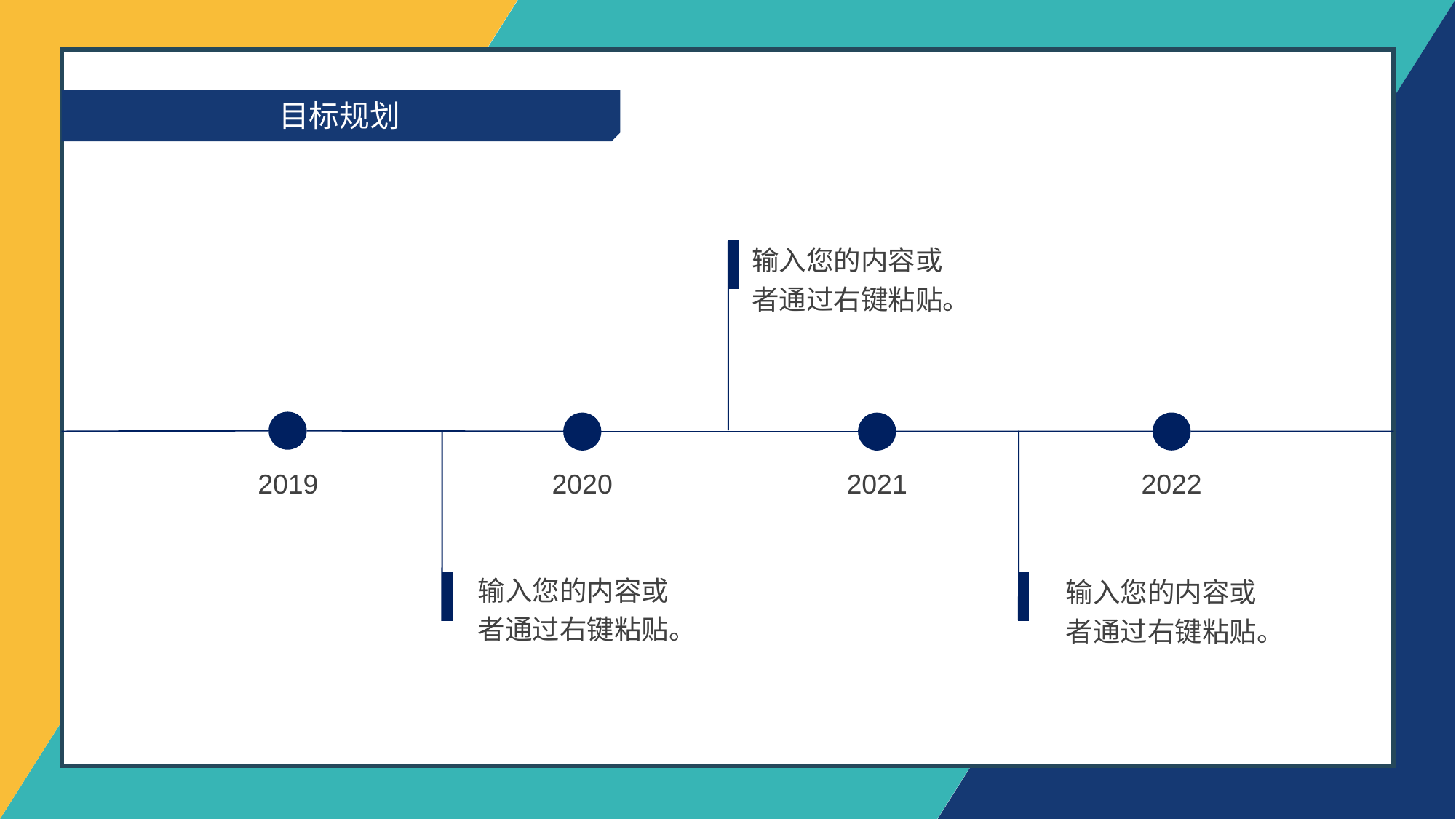

目标规划
输入您的内容或者通过右键粘贴。

2019

2021
2022
输入您的内容或者通过右键粘贴。

2020
输入您的内容或者通过右键粘贴。